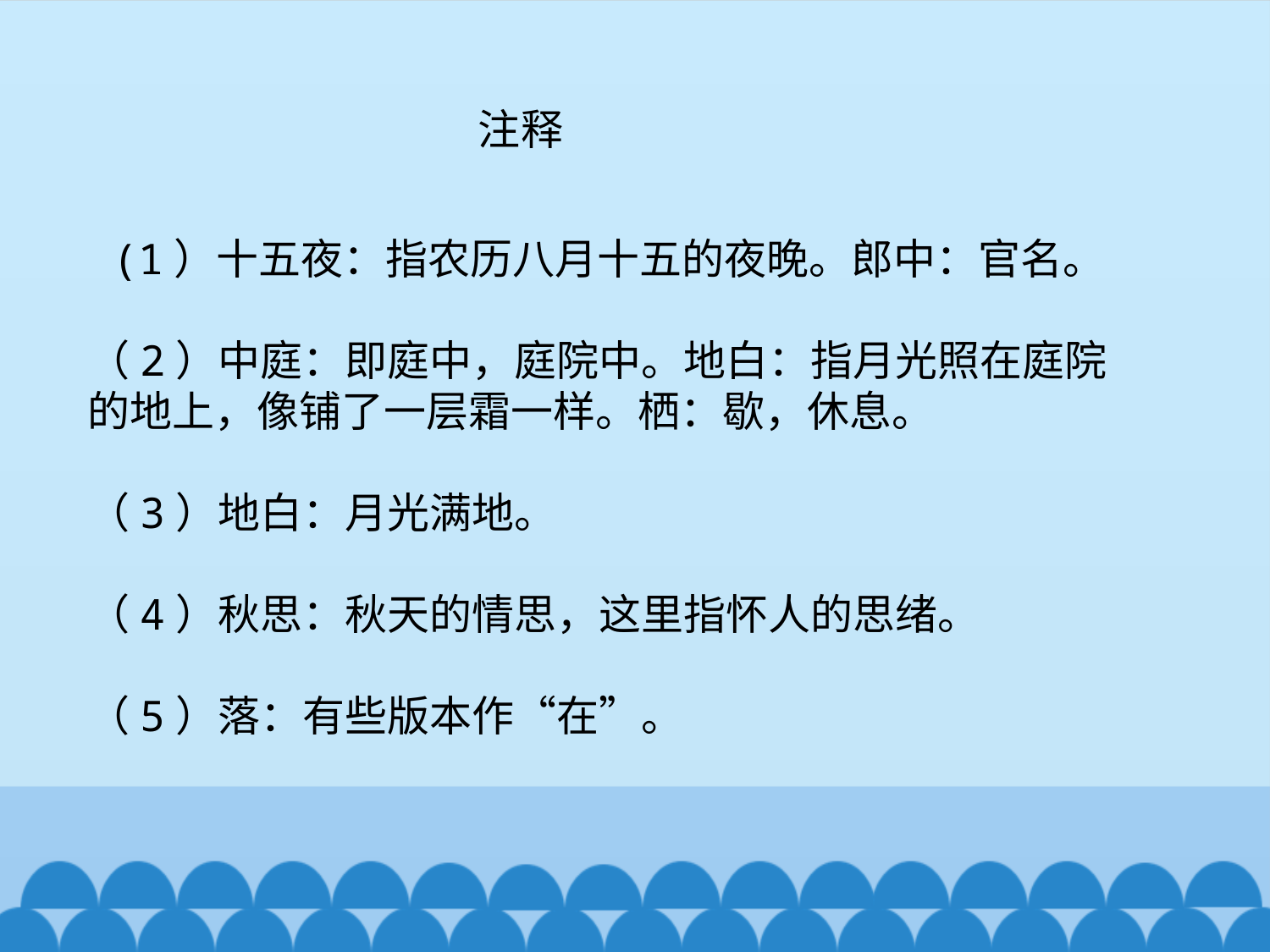

注释
 (1）十五夜：指农历八月十五的夜晚。郎中：官名。

（2）中庭：即庭中，庭院中。地白：指月光照在庭院的地上，像铺了一层霜一样。栖：歇，休息。

（3）地白：月光满地。

（4）秋思：秋天的情思，这里指怀人的思绪。

（5）落：有些版本作“在”。